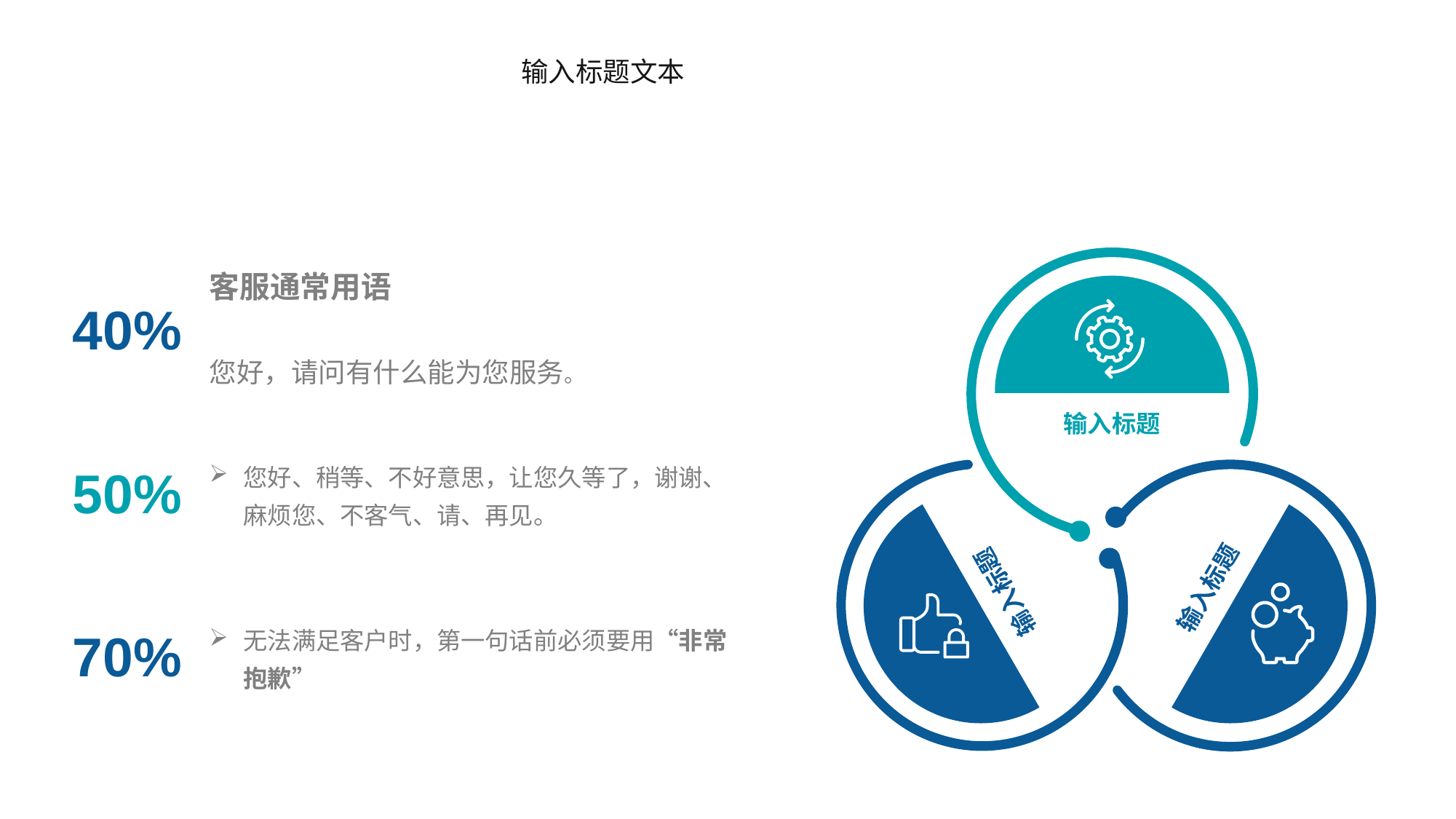

输入标题文本

输入标题

输入标题
输入标题

客服通常用语
您好，请问有什么能为您服务。
您好、稍等、不好意思，让您久等了，谢谢、麻烦您、不客气、请、再见。
无法满足客户时，第一句话前必须要用“非常抱歉”
40%
50%
70%